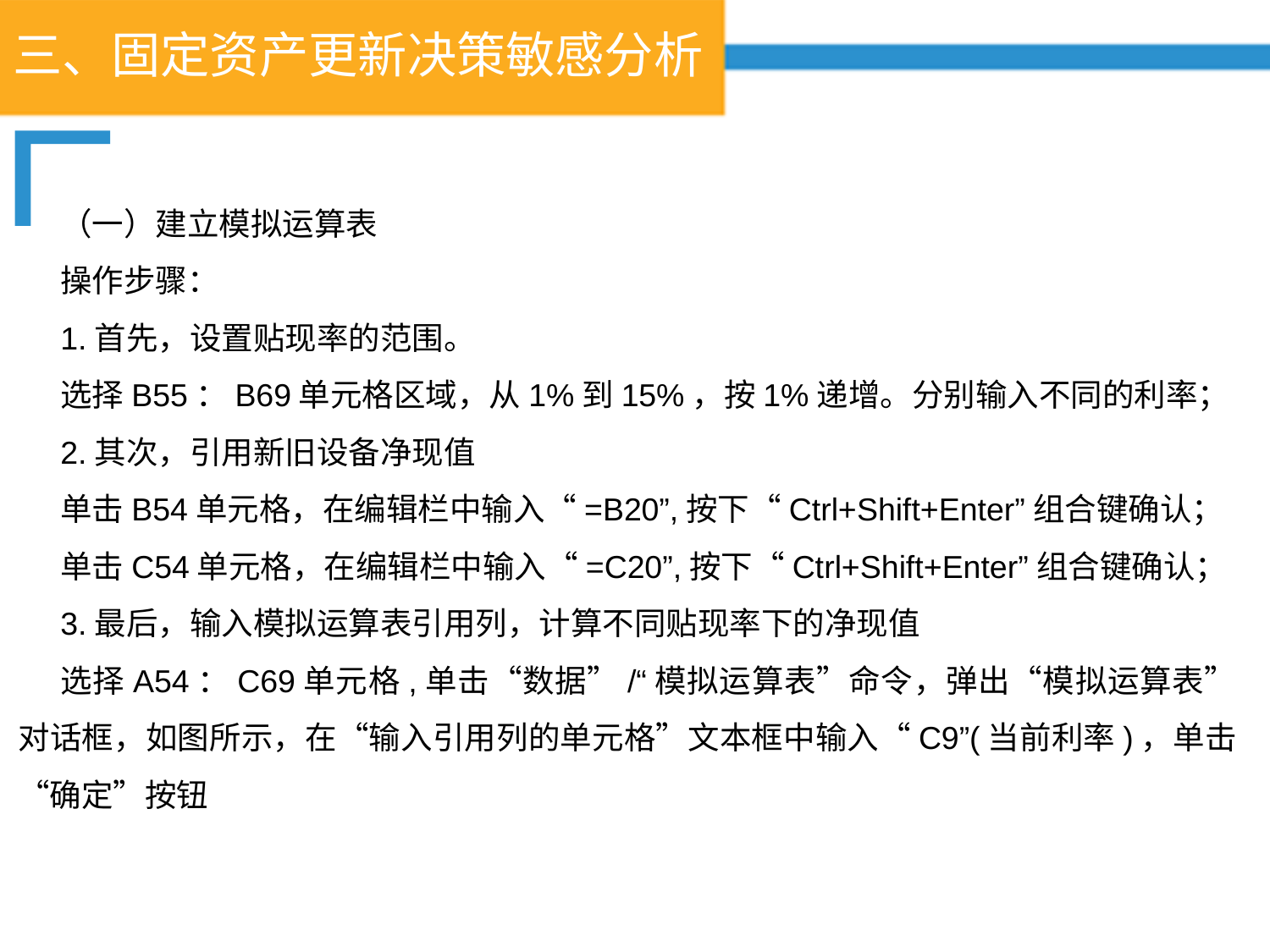

# 三、固定资产更新决策敏感分析

（一）建立模拟运算表
操作步骤：
1.首先，设置贴现率的范围。
选择B55：B69单元格区域，从1%到15%，按1%递增。分别输入不同的利率；
2.其次，引用新旧设备净现值
单击B54单元格，在编辑栏中输入“=B20”,按下“Ctrl+Shift+Enter”组合键确认；
单击C54单元格，在编辑栏中输入“=C20”,按下“Ctrl+Shift+Enter”组合键确认；
3.最后，输入模拟运算表引用列，计算不同贴现率下的净现值
选择A54：C69单元格,单击“数据”/“模拟运算表”命令，弹出“模拟运算表”对话框，如图所示，在“输入引用列的单元格”文本框中输入“C9”(当前利率)，单击“确定”按钮